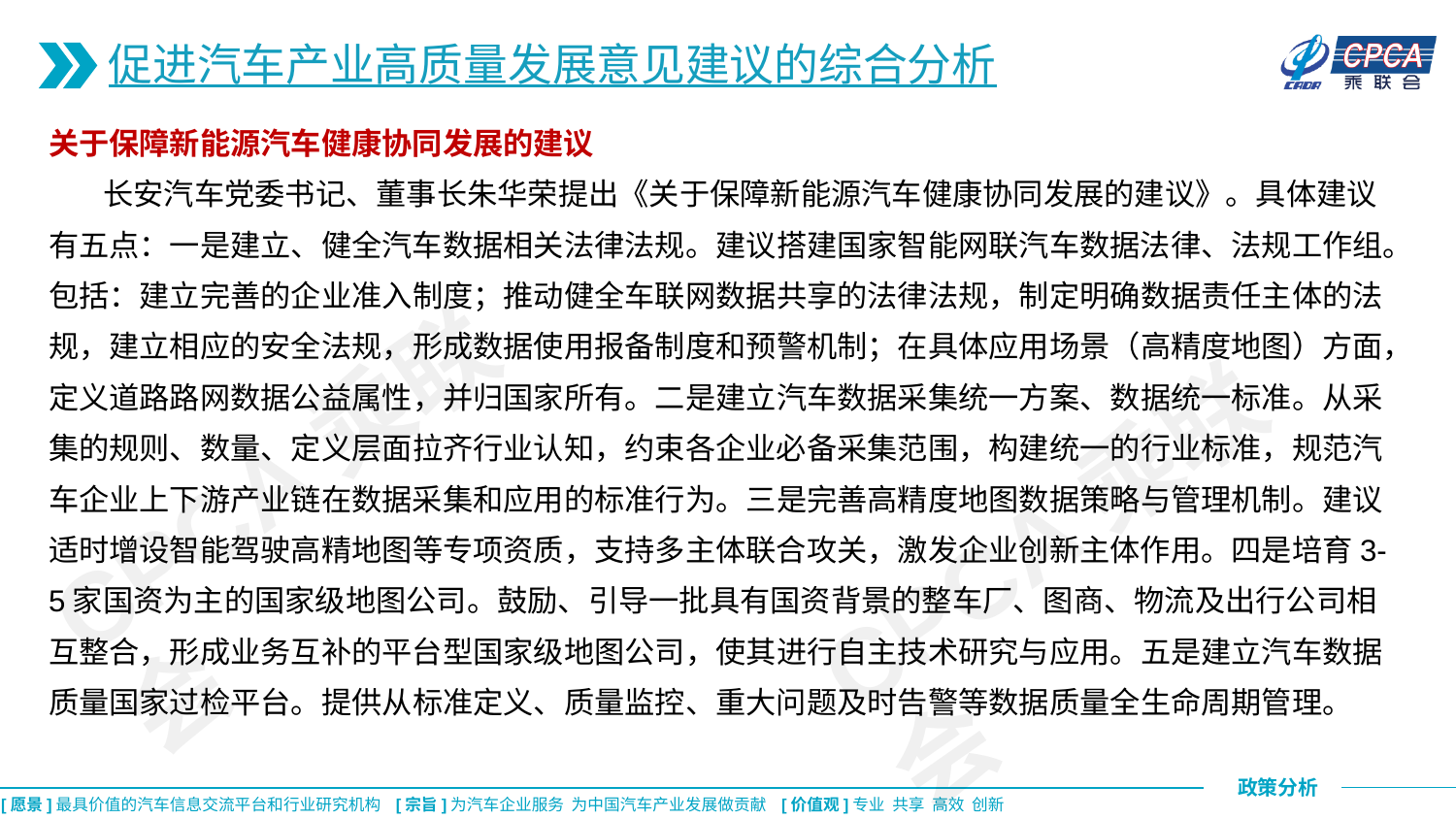

促进汽车产业高质量发展意见建议的综合分析
关于保障新能源汽车健康协同发展的建议
       长安汽车党委书记、董事长朱华荣提出《关于保障新能源汽车健康协同发展的建议》。具体建议有五点：一是建立、健全汽车数据相关法律法规。建议搭建国家智能网联汽车数据法律、法规工作组。包括：建立完善的企业准入制度；推动健全车联网数据共享的法律法规，制定明确数据责任主体的法规，建立相应的安全法规，形成数据使用报备制度和预警机制；在具体应用场景（高精度地图）方面，定义道路路网数据公益属性，并归国家所有。二是建立汽车数据采集统一方案、数据统一标准。从采集的规则、数量、定义层面拉齐行业认知，约束各企业必备采集范围，构建统一的行业标准，规范汽车企业上下游产业链在数据采集和应用的标准行为。三是完善高精度地图数据策略与管理机制。建议适时增设智能驾驶高精地图等专项资质，支持多主体联合攻关，激发企业创新主体作用。四是培育3-5家国资为主的国家级地图公司。鼓励、引导一批具有国资背景的整车厂、图商、物流及出行公司相互整合，形成业务互补的平台型国家级地图公司，使其进行自主技术研究与应用。五是建立汽车数据质量国家过检平台。提供从标准定义、质量监控、重大问题及时告警等数据质量全生命周期管理。
CPCA乘联会
CPCA乘联会